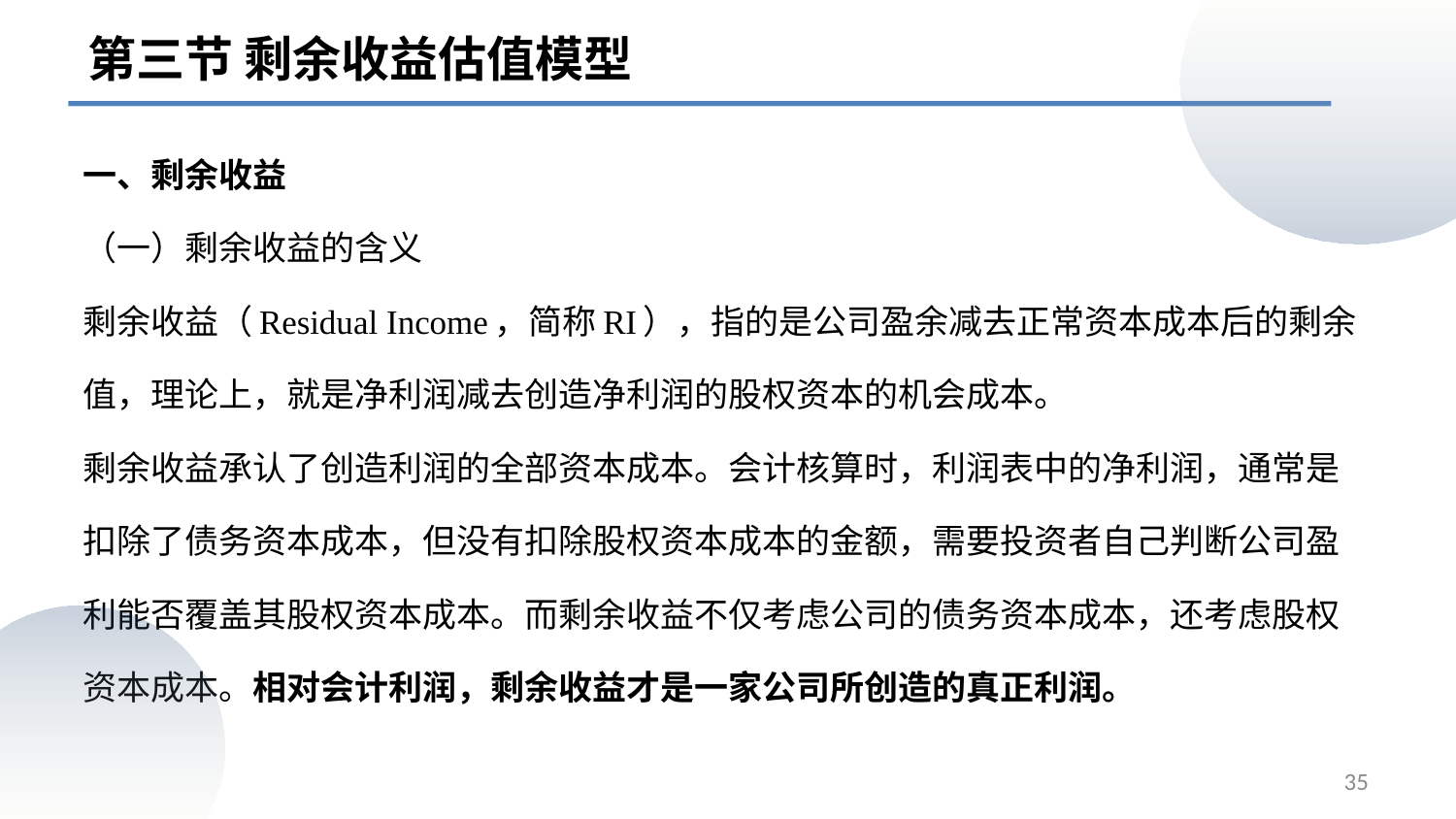

第三节 剩余收益估值模型
一、剩余收益
（一）剩余收益的含义
剩余收益（Residual Income，简称RI），指的是公司盈余减去正常资本成本后的剩余值，理论上，就是净利润减去创造净利润的股权资本的机会成本。
剩余收益承认了创造利润的全部资本成本。会计核算时，利润表中的净利润，通常是扣除了债务资本成本，但没有扣除股权资本成本的金额，需要投资者自己判断公司盈利能否覆盖其股权资本成本。而剩余收益不仅考虑公司的债务资本成本，还考虑股权资本成本。相对会计利润，剩余收益才是一家公司所创造的真正利润。

35